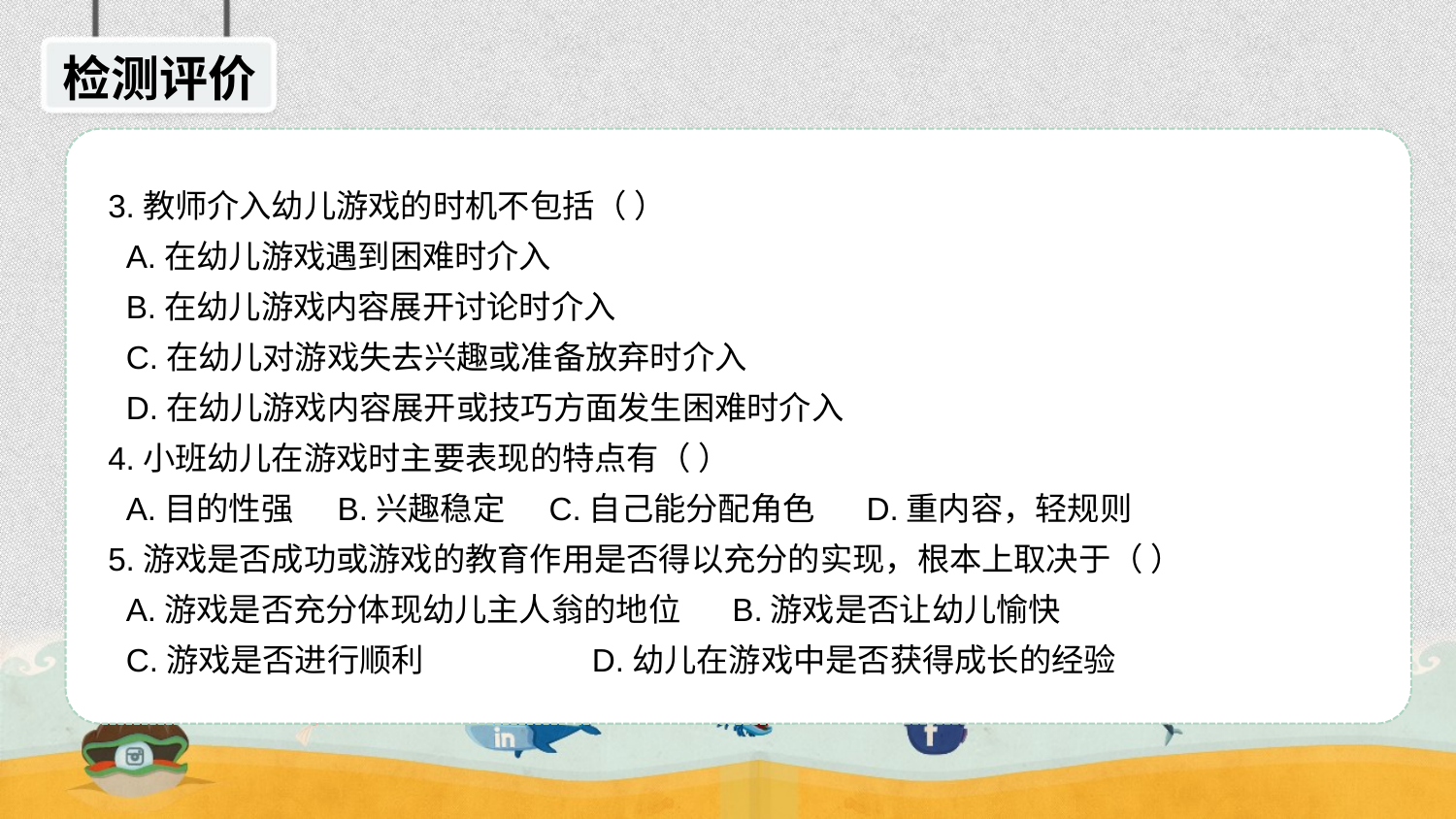

检测评价

  3.教师介入幼儿游戏的时机不包括（ ）
    A.在幼儿游戏遇到困难时介入
    B.在幼儿游戏内容展开讨论时介入
    C.在幼儿对游戏失去兴趣或准备放弃时介入
    D.在幼儿游戏内容展开或技巧方面发生困难时介入
  4.小班幼儿在游戏时主要表现的特点有（ ）
    A.目的性强     B.兴趣稳定     C.自己能分配角色      D.重内容，轻规则
  5.游戏是否成功或游戏的教育作用是否得以充分的实现，根本上取决于（ ）
    A.游戏是否充分体现幼儿主人翁的地位      B.游戏是否让幼儿愉快
    C.游戏是否进行顺利                      D.幼儿在游戏中是否获得成长的经验